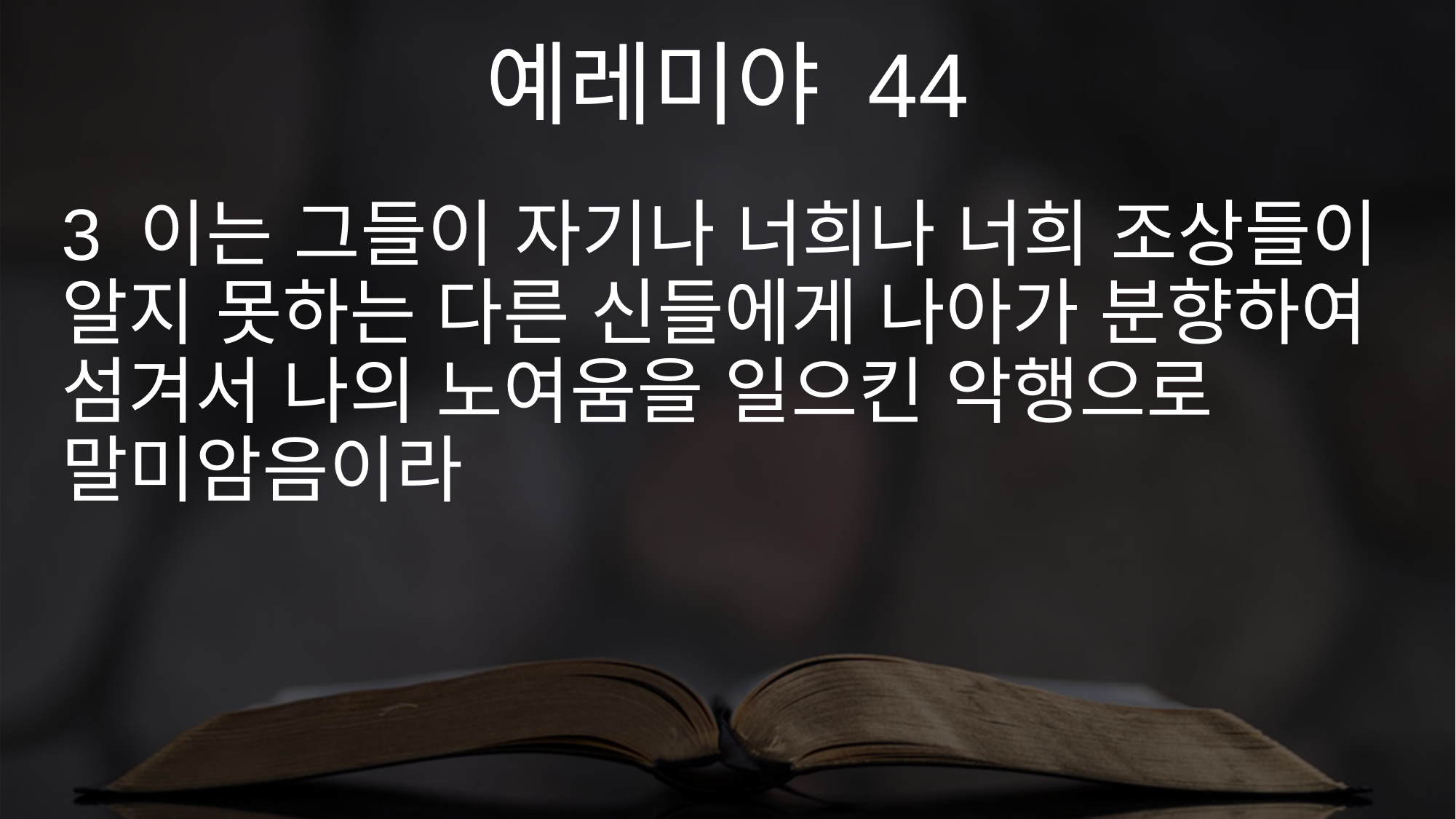

예레미야 44
3 이는 그들이 자기나 너희나 너희 조상들이 알지 못하는 다른 신들에게 나아가 분향하여 섬겨서 나의 노여움을 일으킨 악행으로 말미암음이라